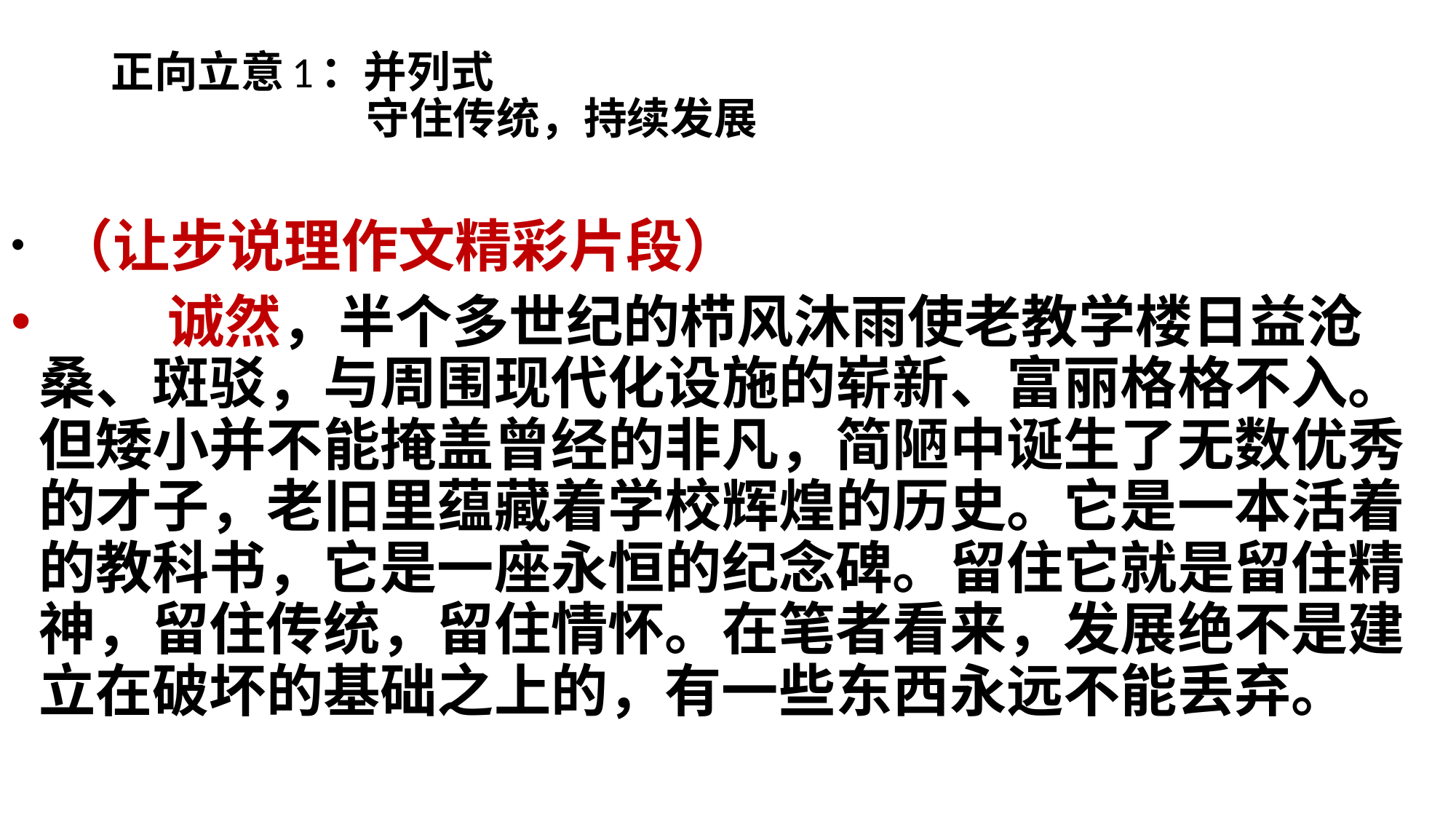

# 正向立意1：并列式 守住传统，持续发展
 （让步说理作文精彩片段）
         诚然，半个多世纪的栉风沐雨使老教学楼日益沧桑、斑驳，与周围现代化设施的崭新、富丽格格不入。但矮小并不能掩盖曾经的非凡，简陋中诞生了无数优秀的才子，老旧里蕴藏着学校辉煌的历史。它是一本活着的教科书，它是一座永恒的纪念碑。留住它就是留住精神，留住传统，留住情怀。在笔者看来，发展绝不是建立在破坏的基础之上的，有一些东西永远不能丢弃。